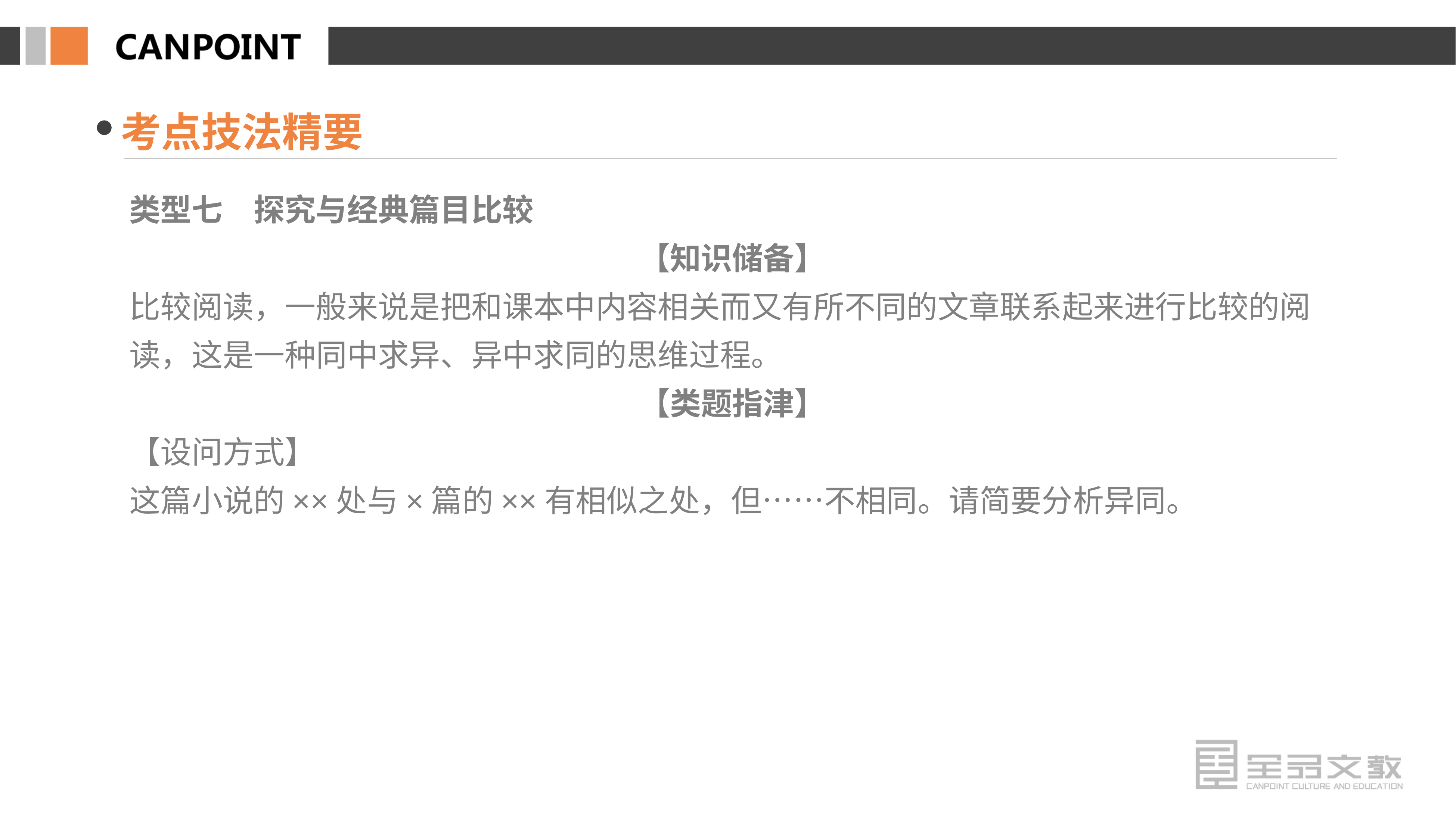

考点技法精要

类型七　探究与经典篇目比较
【知识储备】
比较阅读，一般来说是把和课本中内容相关而又有所不同的文章联系起来进行比较的阅读，这是一种同中求异、异中求同的思维过程。
【类题指津】
【设问方式】
这篇小说的××处与×篇的××有相似之处，但……不相同。请简要分析异同。